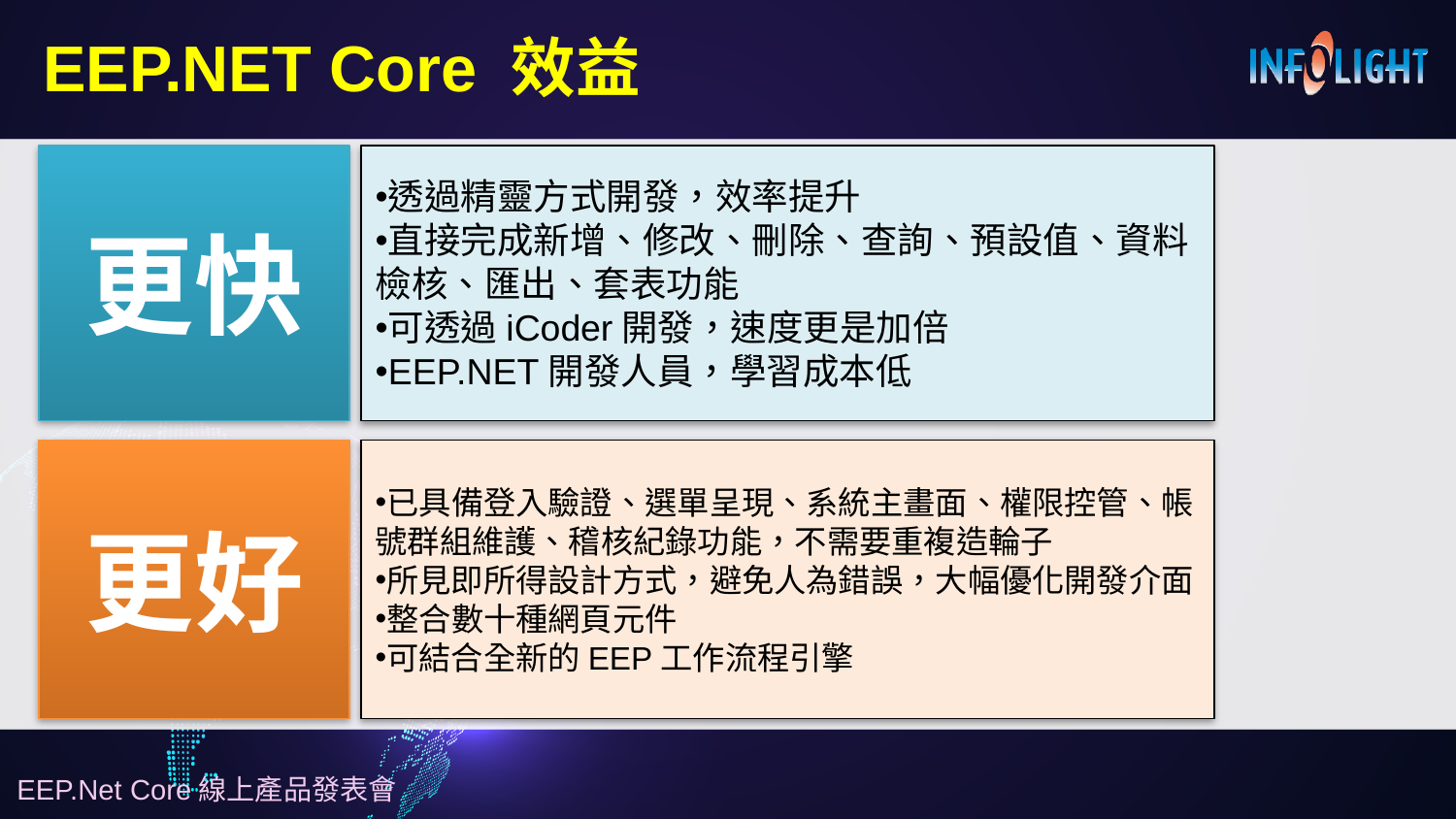

# EEP.NET Core 效益
更快
透過精靈方式開發，效率提升
直接完成新增、修改、刪除、查詢、預設值、資料檢核、匯出、套表功能
可透過iCoder開發，速度更是加倍
EEP.NET開發人員，學習成本低
更好
已具備登入驗證、選單呈現、系統主畫面、權限控管、帳號群組維護、稽核紀錄功能，不需要重複造輪子
所見即所得設計方式，避免人為錯誤，大幅優化開發介面
整合數十種網頁元件
可結合全新的EEP工作流程引擎